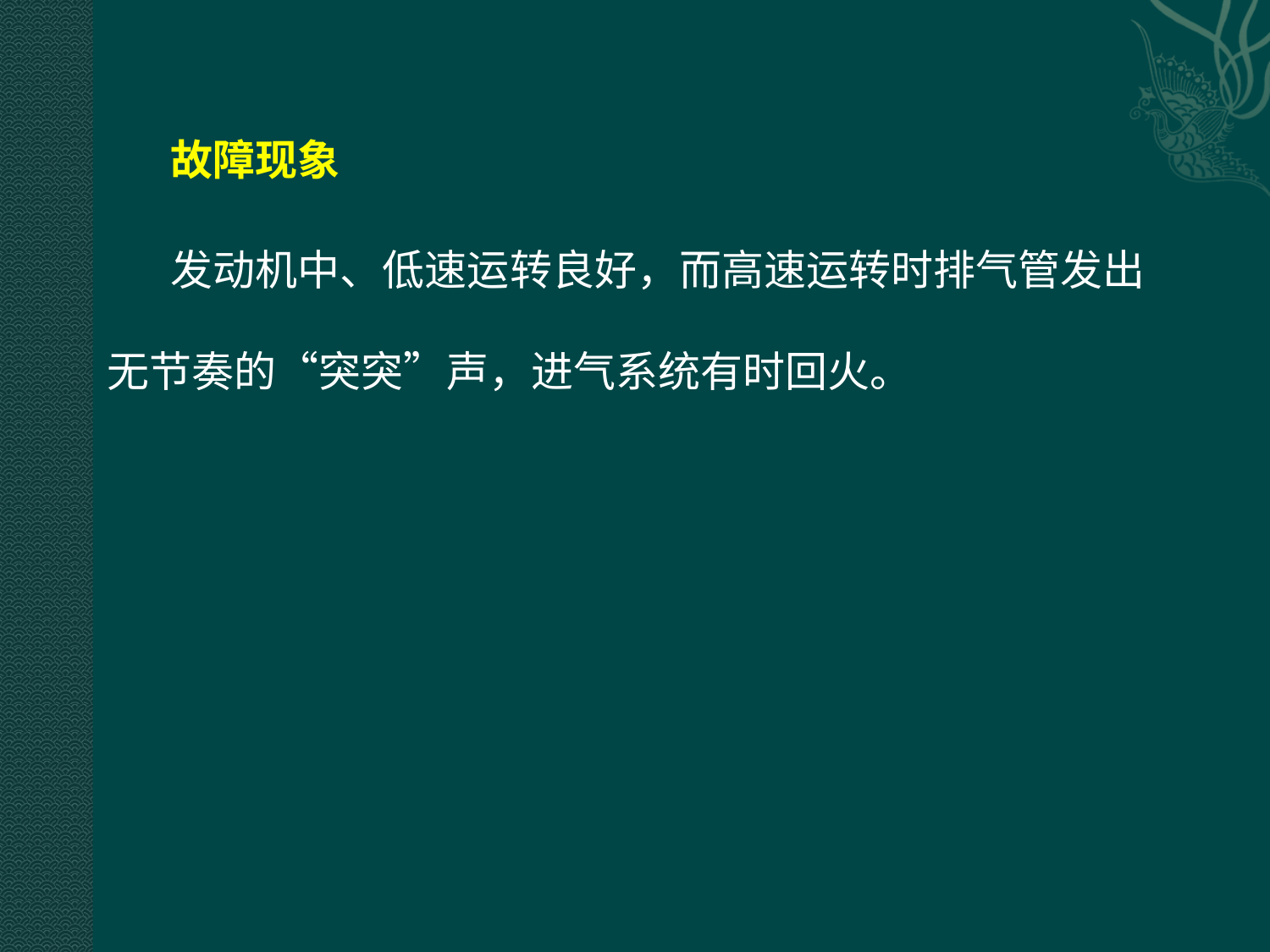

故障现象
发动机中、低速运转良好，而高速运转时排气管发出无节奏的“突突”声，进气系统有时回火。